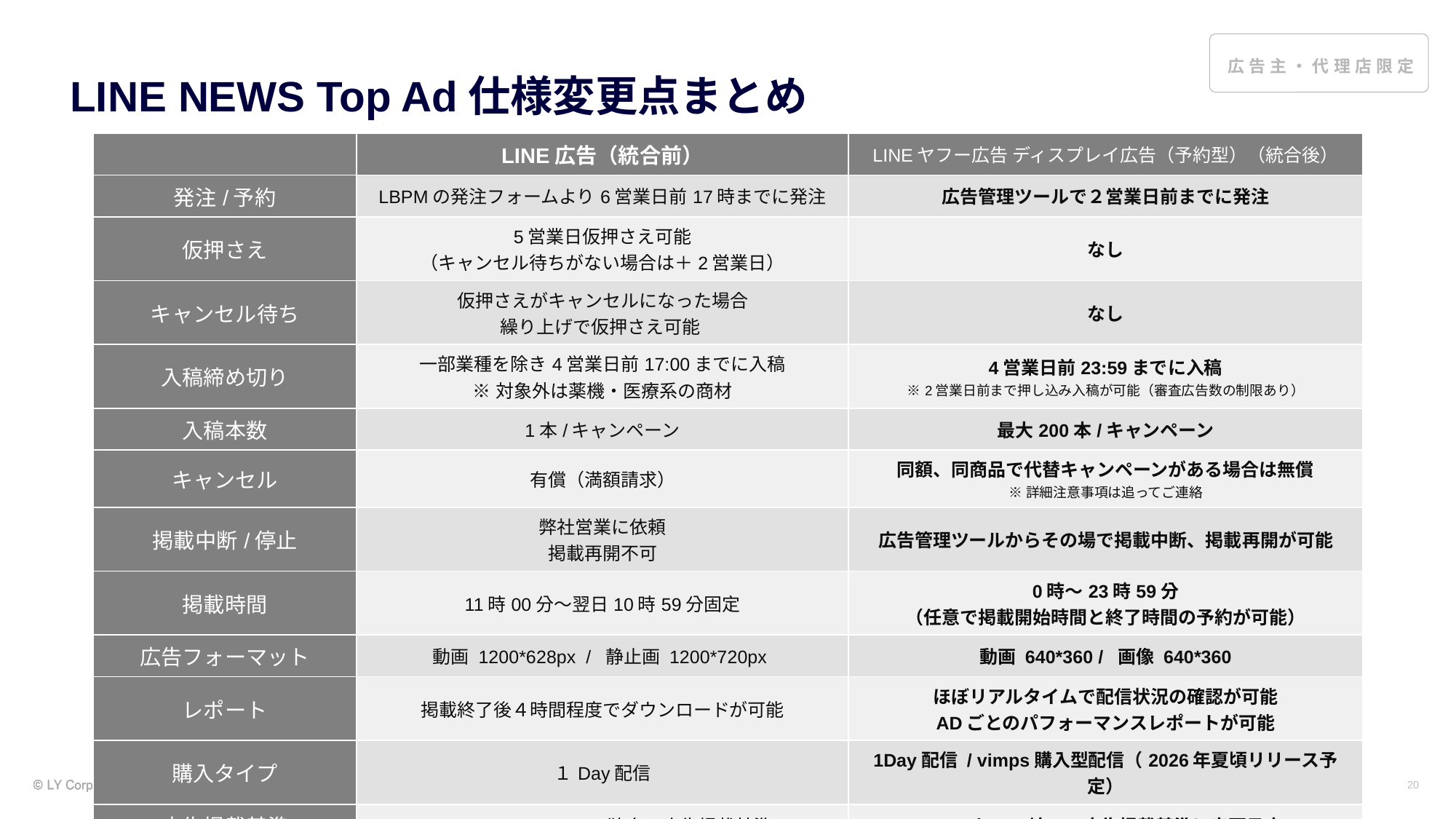

# LINE NEWS Top Ad仕様変更点まとめ
|  | LINE広告（統合前） | LINEヤフー広告 ディスプレイ広告（予約型）（統合後） |
| --- | --- | --- |
| 発注/予約 | LBPMの発注フォームより6営業日前17時までに発注 | 広告管理ツールで２営業日前までに発注 |
| 仮押さえ | 5営業日仮押さえ可能 （キャンセル待ちがない場合は＋2営業日） | なし |
| キャンセル待ち | 仮押さえがキャンセルになった場合 繰り上げで仮押さえ可能 | なし |
| 入稿締め切り | 一部業種を除き4営業日前17:00までに入稿 ※対象外は薬機・医療系の商材 | 4営業日前23:59までに入稿 ※2営業日前まで押し込み入稿が可能（審査広告数の制限あり） |
| 入稿本数 | 1本/キャンペーン | 最大200本/キャンペーン |
| キャンセル | 有償（満額請求） | 同額、同商品で代替キャンペーンがある場合は無償 ※詳細注意事項は追ってご連絡 |
| 掲載中断/停止 | 弊社営業に依頼 掲載再開不可 | 広告管理ツールからその場で掲載中断、掲載再開が可能 |
| 掲載時間 | 11時00分～翌日10時59分固定 | 0時～23時59分 （任意で掲載開始時間と終了時間の予約が可能） |
| 広告フォーマット | 動画 1200\*628px / 静止画 1200\*720px | 動画 640\*360 / 画像 640\*360 |
| レポート | 掲載終了後４時間程度でダウンロードが可能 | ほぼリアルタイムで配信状況の確認が可能 ADごとのパフォーマンスレポートが可能 |
| 購入タイプ | １Day配信 | 1Day配信 / vimps購入型配信（2026年夏頃リリース予定） |
| 広告掲載基準 | LINE NEWS TOP AD独自の広告掲載基準 | LINEヤフー統一の広告掲載基準に変更予定 |